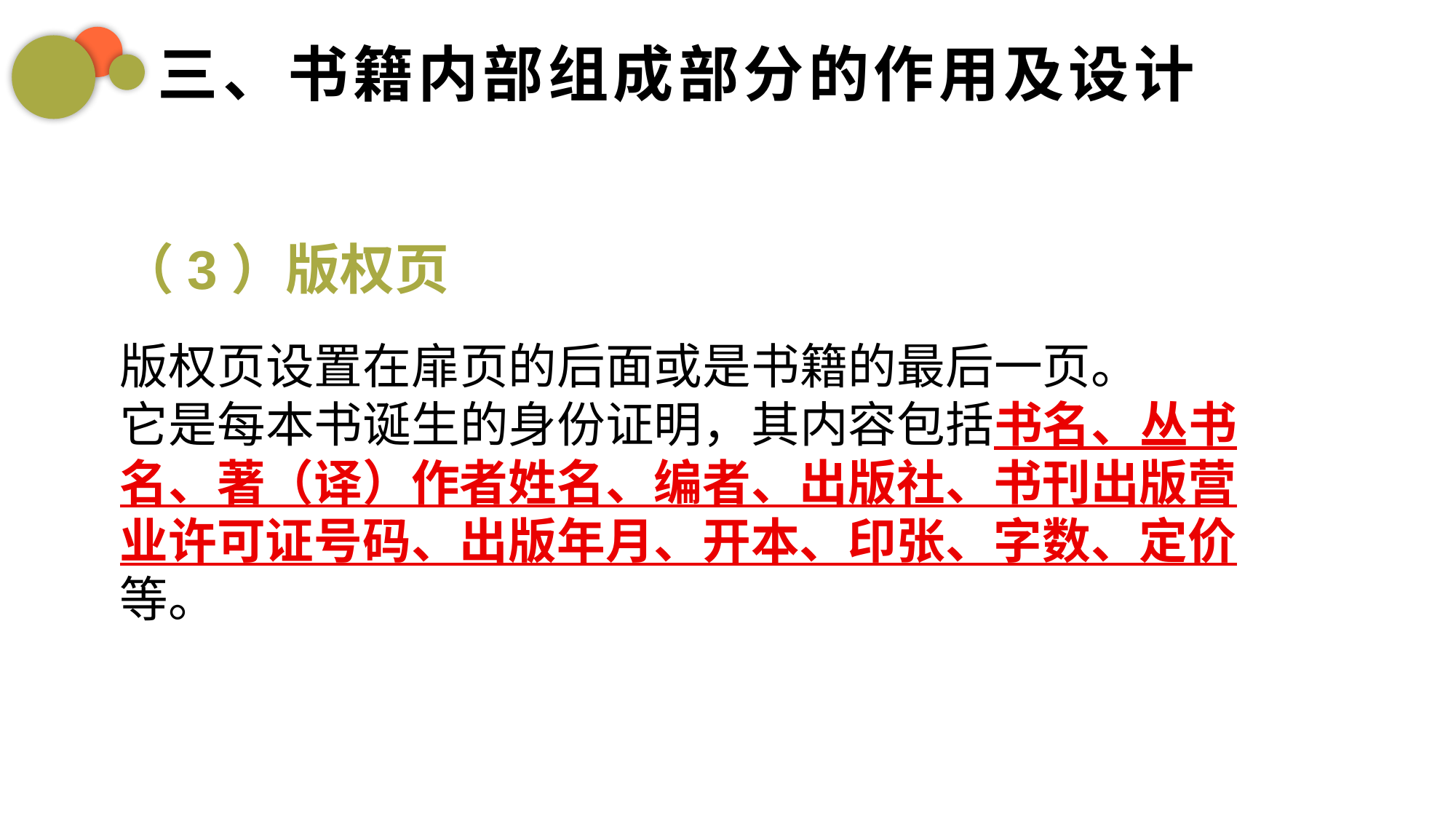

三、书籍内部组成部分的作用及设计
（3）版权页
版权页设置在扉页的后面或是书籍的最后一页。
它是每本书诞生的身份证明，其内容包括书名、丛书名、著（译）作者姓名、编者、出版社、书刊出版营业许可证号码、出版年月、开本、印张、字数、定价等。